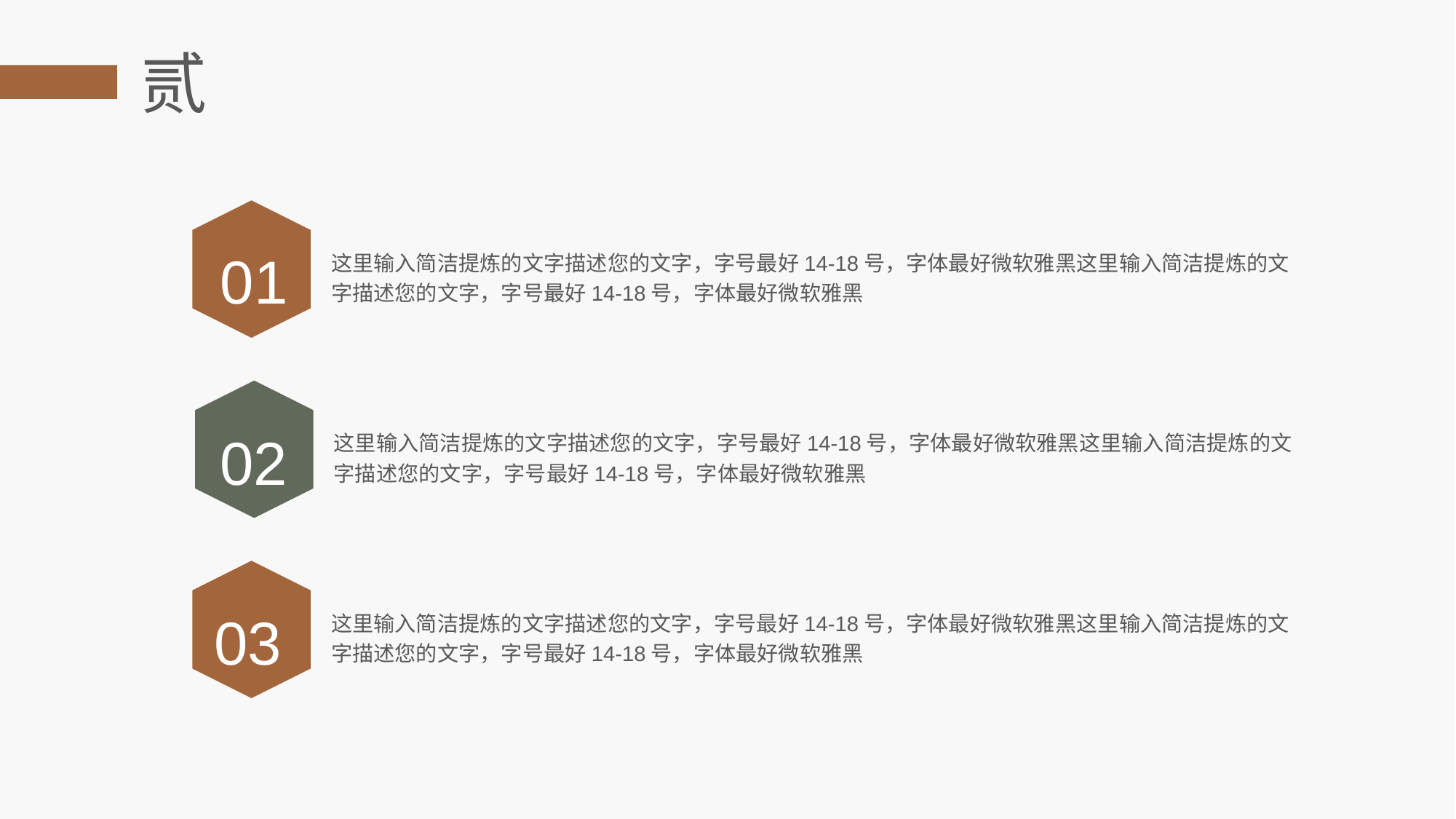

贰

01
这里输入简洁提炼的文字描述您的文字，字号最好14-18号，字体最好微软雅黑这里输入简洁提炼的文字描述您的文字，字号最好14-18号，字体最好微软雅黑

02
这里输入简洁提炼的文字描述您的文字，字号最好14-18号，字体最好微软雅黑这里输入简洁提炼的文字描述您的文字，字号最好14-18号，字体最好微软雅黑

03
这里输入简洁提炼的文字描述您的文字，字号最好14-18号，字体最好微软雅黑这里输入简洁提炼的文字描述您的文字，字号最好14-18号，字体最好微软雅黑